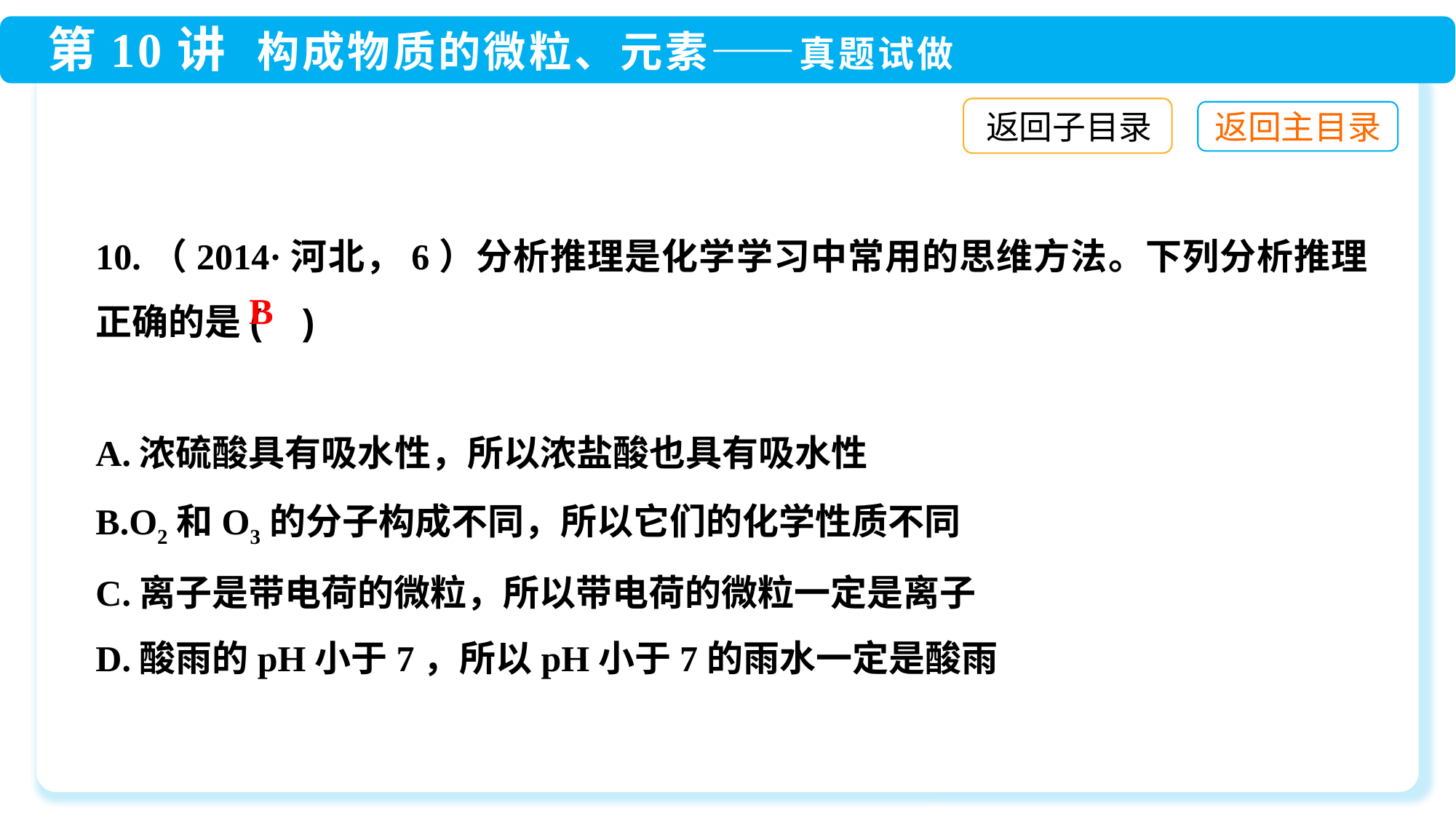

返回子目录

10.（2014·河北，6）分析推理是化学学习中常用的思维方法。下列分析推理正确的是(    )

A.浓硫酸具有吸水性，所以浓盐酸也具有吸水性
B.O2和O3的分子构成不同，所以它们的化学性质不同
C.离子是带电荷的微粒，所以带电荷的微粒一定是离子
D.酸雨的pH小于7，所以pH小于7的雨水一定是酸雨
B